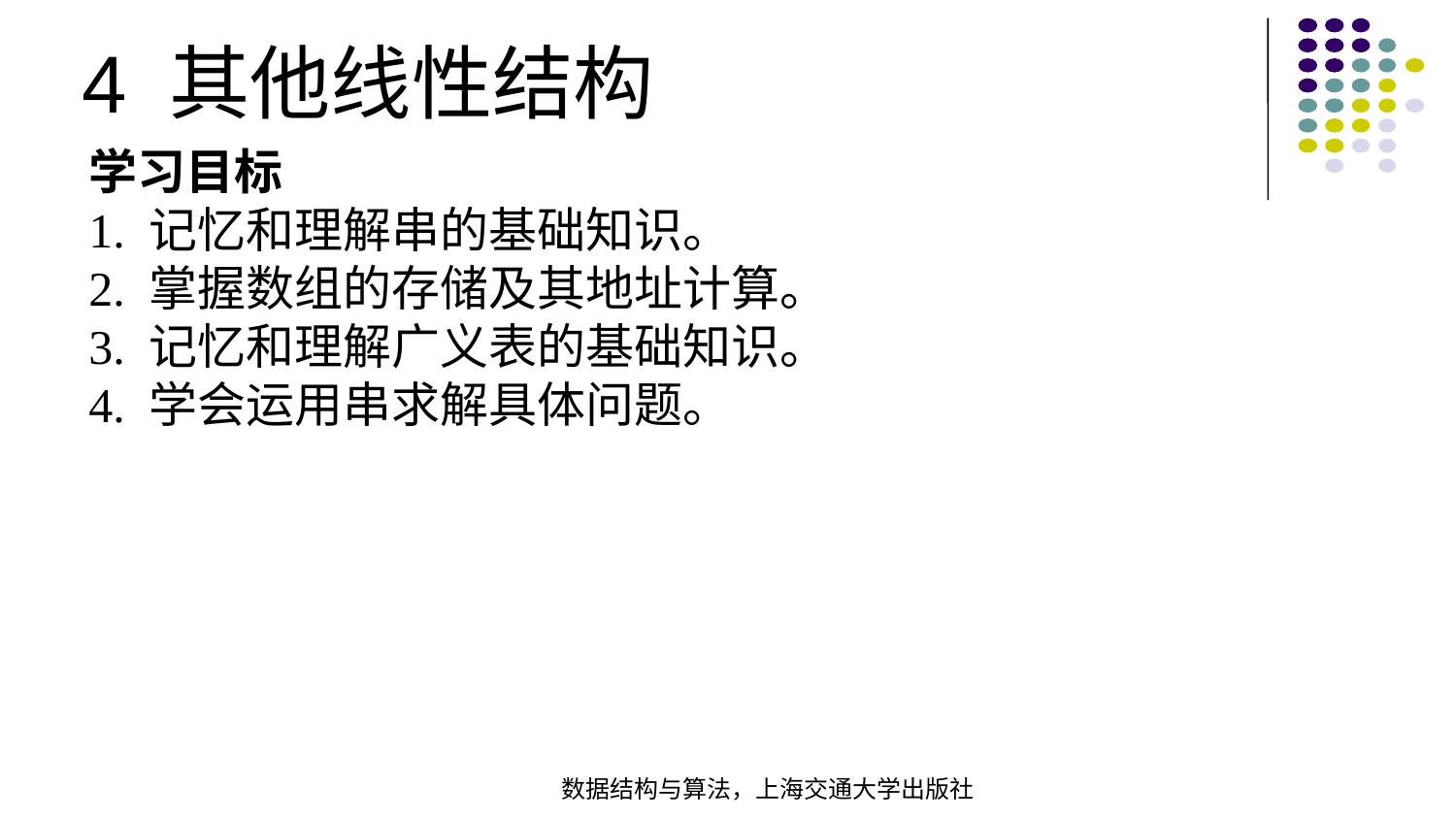

4 其他线性结构
学习目标
1. 记忆和理解串的基础知识。
2. 掌握数组的存储及其地址计算。
3. 记忆和理解广义表的基础知识。
4. 学会运用串求解具体问题。